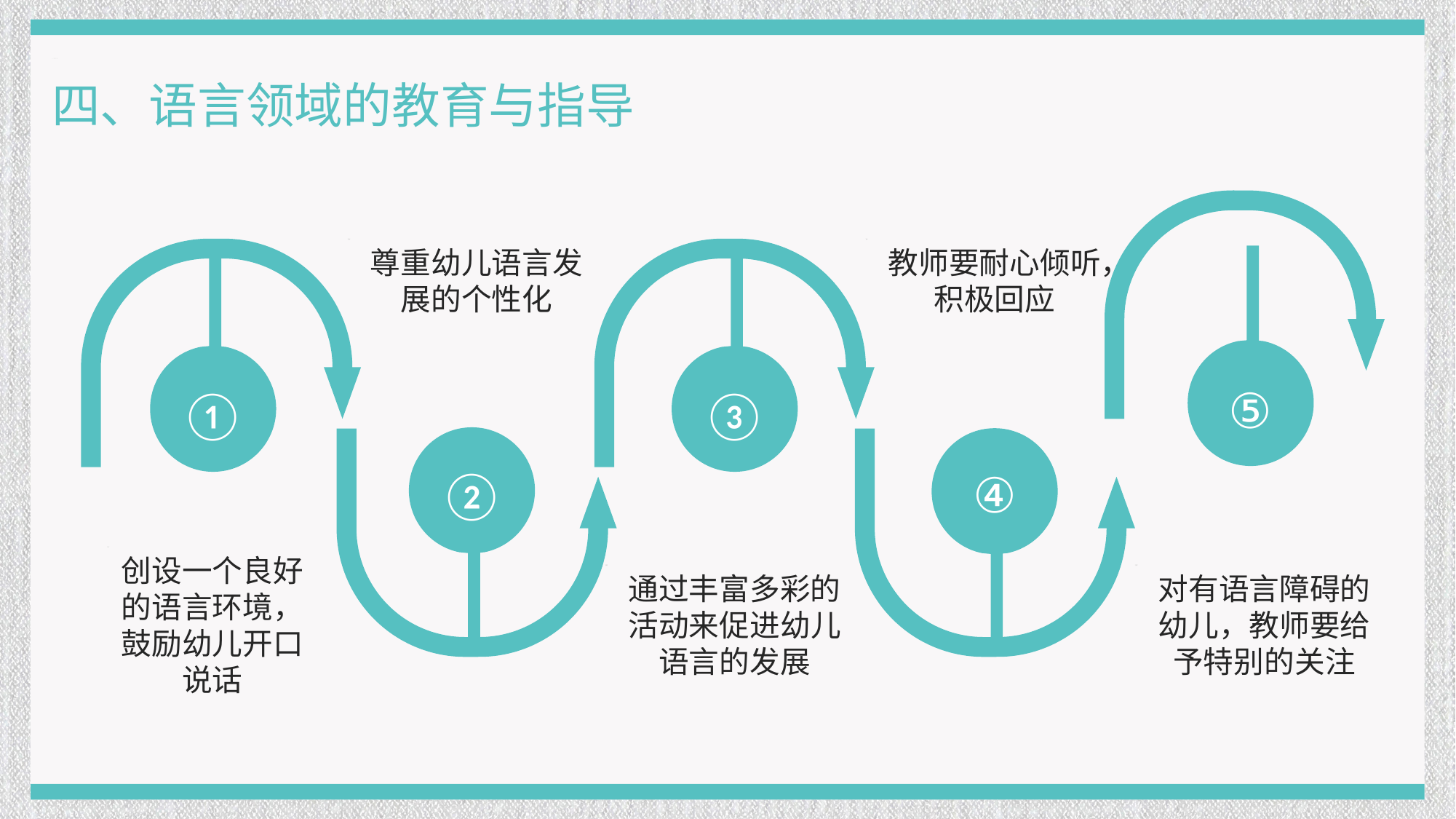

四、语言领域的教育与指导

尊重幼儿语言发展的个性化
教师要耐心倾听，积极回应

⑤
①
③

②
④
创设一个良好的语言环境，鼓励幼儿开口说话
通过丰富多彩的活动来促进幼儿语言的发展
对有语言障碍的幼儿，教师要给予特别的关注